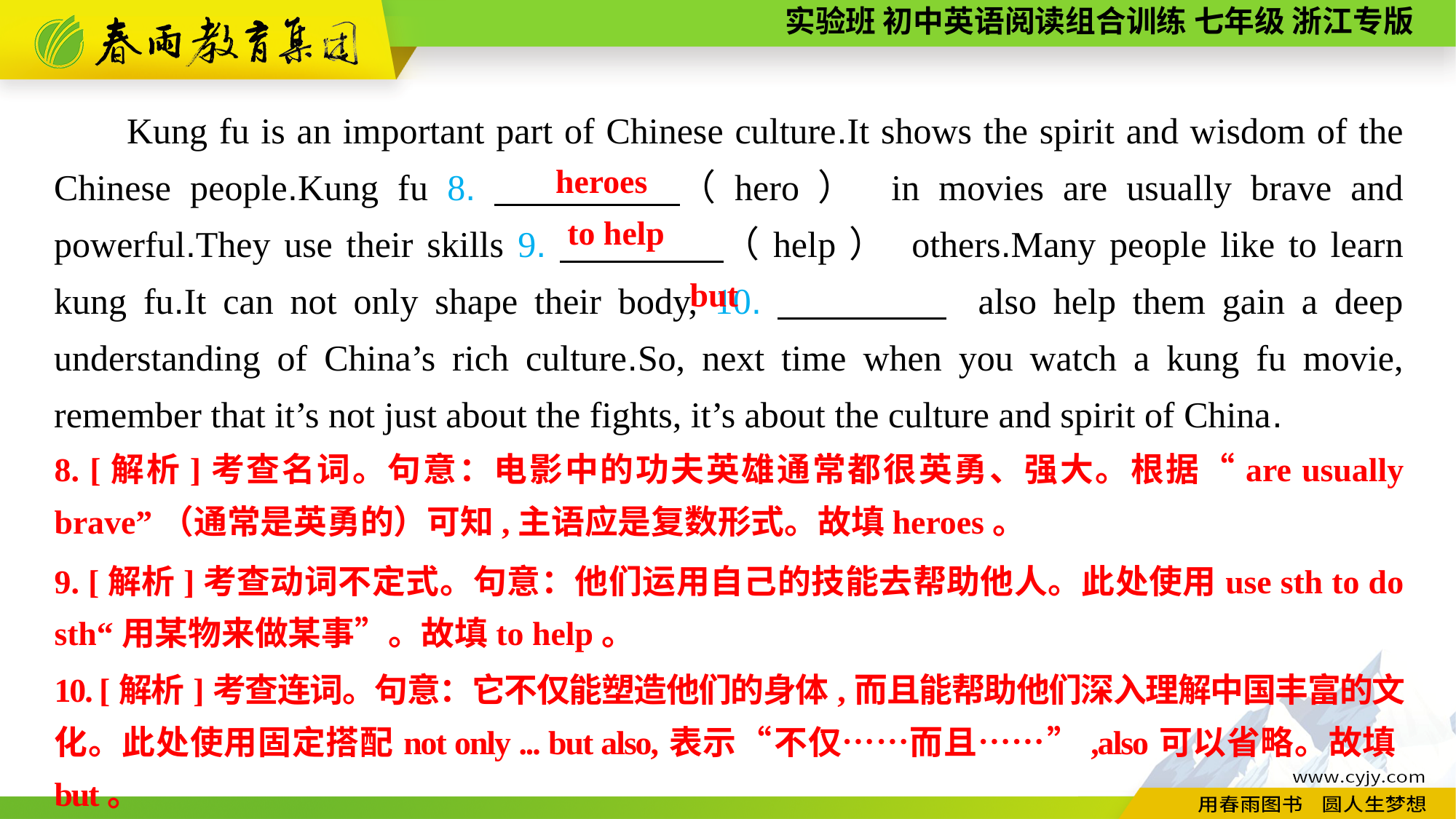

Kung fu is an important part of Chinese culture.It shows the spirit and wisdom of the Chinese people.Kung fu 8.　　　　（hero） in movies are usually brave and powerful.They use their skills 9.　　　　（help） others.Many people like to learn kung fu.It can not only shape their body, 10.　　　　 also help them gain a deep understanding of China’s rich culture.So, next time when you watch a kung fu movie, remember that it’s not just about the fights, it’s about the culture and spirit of China.
heroes
to help
but
8. [解析]考查名词。句意：电影中的功夫英雄通常都很英勇、强大。根据“are usually brave”（通常是英勇的）可知,主语应是复数形式。故填heroes。
9. [解析]考查动词不定式。句意：他们运用自己的技能去帮助他人。此处使用use sth to do sth“用某物来做某事”。故填to help。
10. [解析]考查连词。句意：它不仅能塑造他们的身体,而且能帮助他们深入理解中国丰富的文化。此处使用固定搭配not only ... but also,表示“不仅……而且……”,also可以省略。故填but。